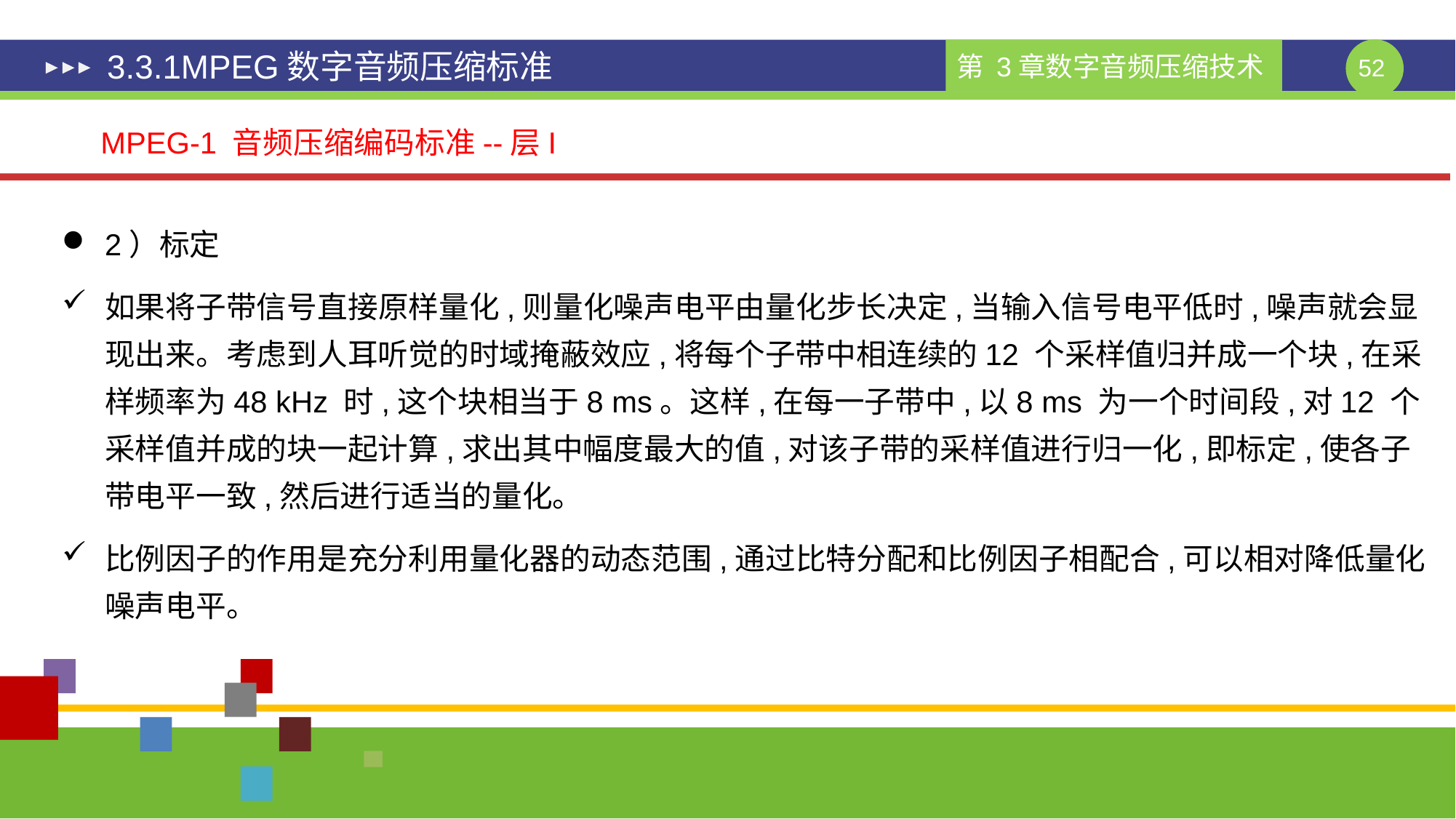

# 3.3.1MPEG数字音频压缩标准
MPEG-1 音频压缩编码标准--层I

2）标定
如果将子带信号直接原样量化,则量化噪声电平由量化步长决定,当输入信号电平低时,噪声就会显现出来。考虑到人耳听觉的时域掩蔽效应,将每个子带中相连续的12 个采样值归并成一个块,在采样频率为48 kHz 时,这个块相当于8 ms。这样,在每一子带中,以8 ms 为一个时间段,对12 个采样值并成的块一起计算,求出其中幅度最大的值,对该子带的采样值进行归一化,即标定,使各子带电平一致,然后进行适当的量化。
比例因子的作用是充分利用量化器的动态范围,通过比特分配和比例因子相配合,可以相对降低量化噪声电平。